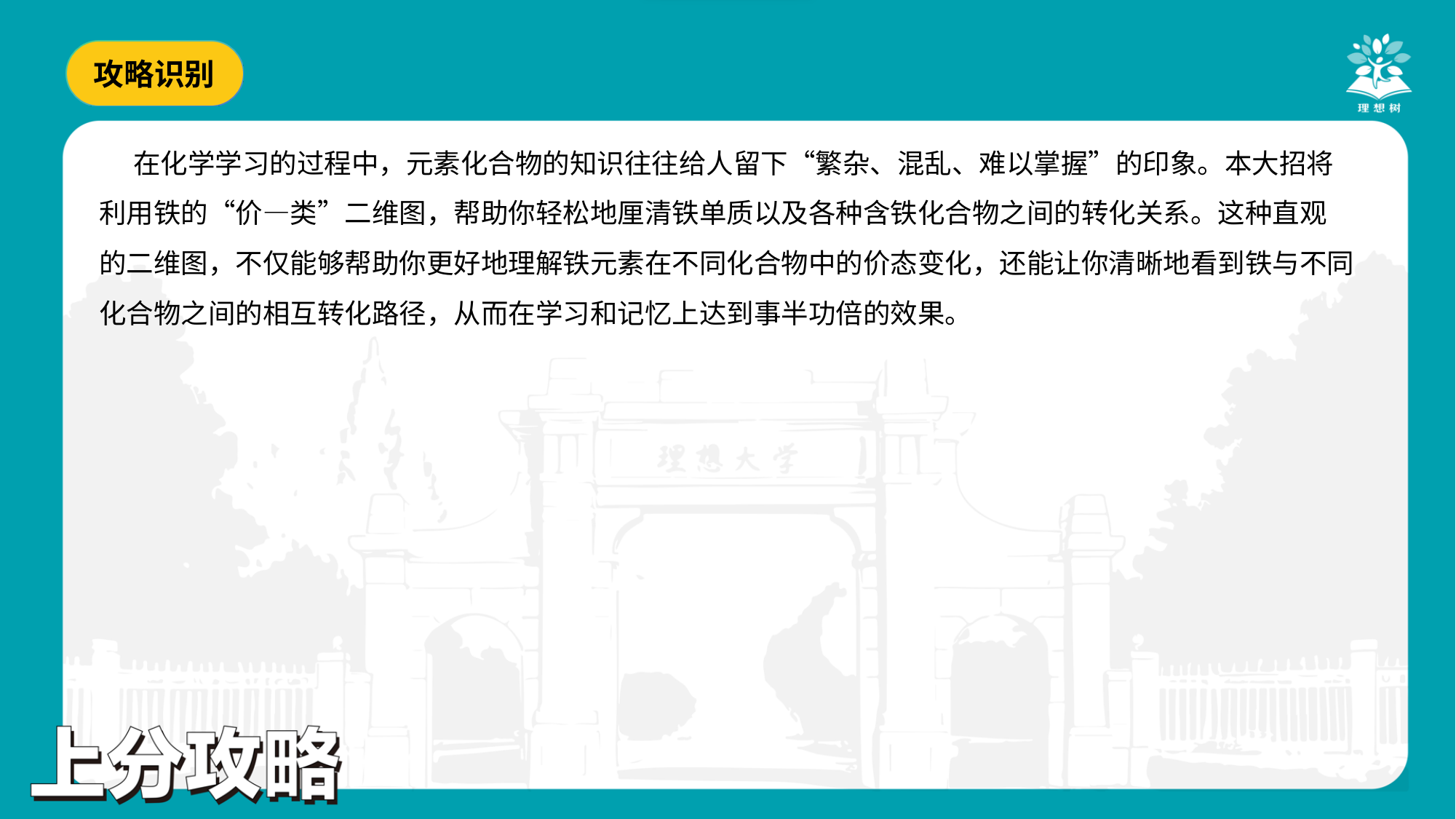

在化学学习的过程中，元素化合物的知识往往给人留下“繁杂、混乱、难以掌握”的印象。本大招将
利用铁的“价—类”二维图，帮助你轻松地厘清铁单质以及各种含铁化合物之间的转化关系。这种直观
的二维图，不仅能够帮助你更好地理解铁元素在不同化合物中的价态变化，还能让你清晰地看到铁与不同
化合物之间的相互转化路径，从而在学习和记忆上达到事半功倍的效果。